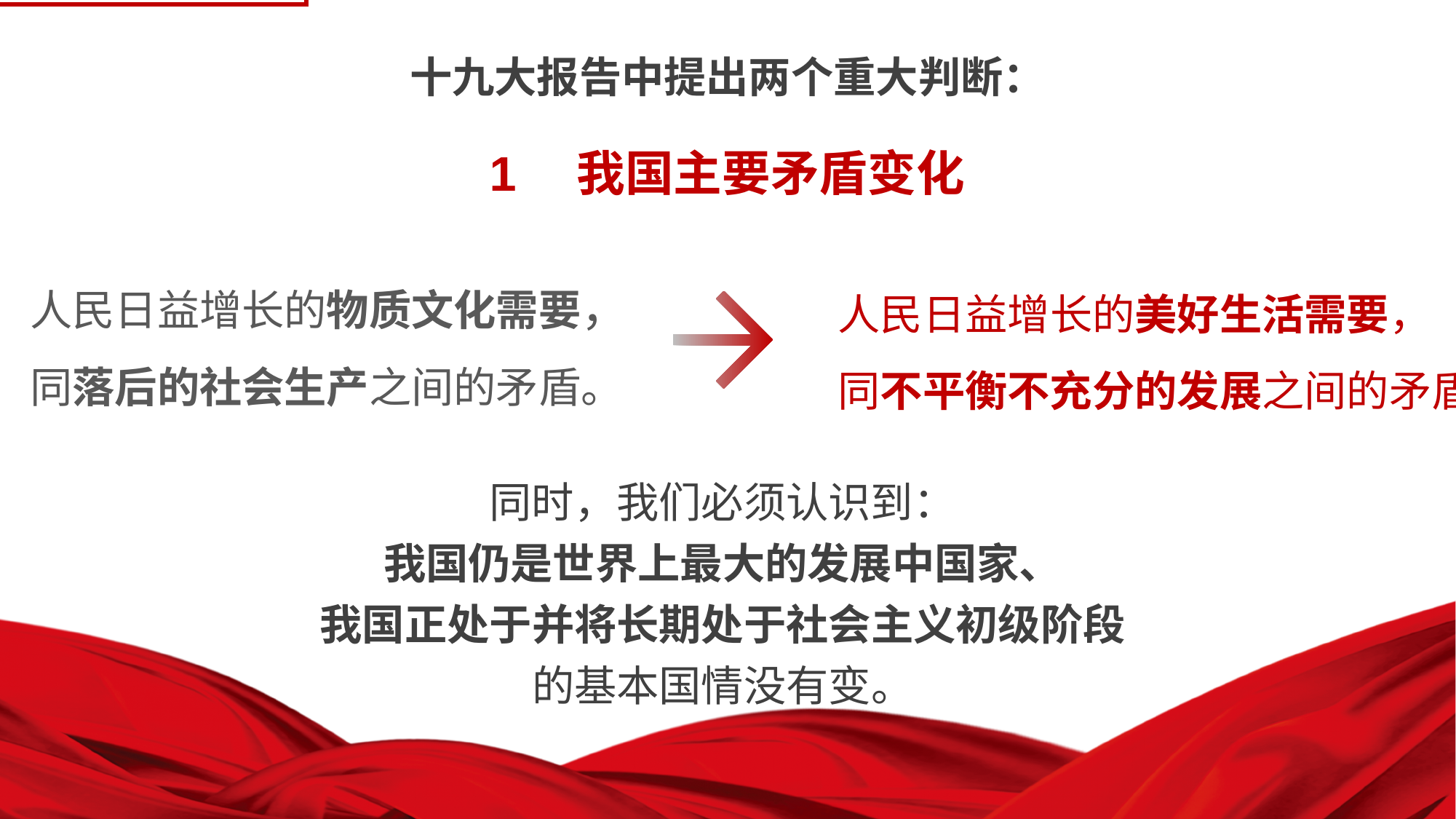

2 十九大后的首届两会

十九大报告中提出两个重大判断：
1　我国主要矛盾变化
人民日益增长的物质文化需要，
同落后的社会生产之间的矛盾。
人民日益增长的美好生活需要，
同不平衡不充分的发展之间的矛盾。

同时，我们必须认识到：
我国仍是世界上最大的发展中国家、
我国正处于并将长期处于社会主义初级阶段
的基本国情没有变。